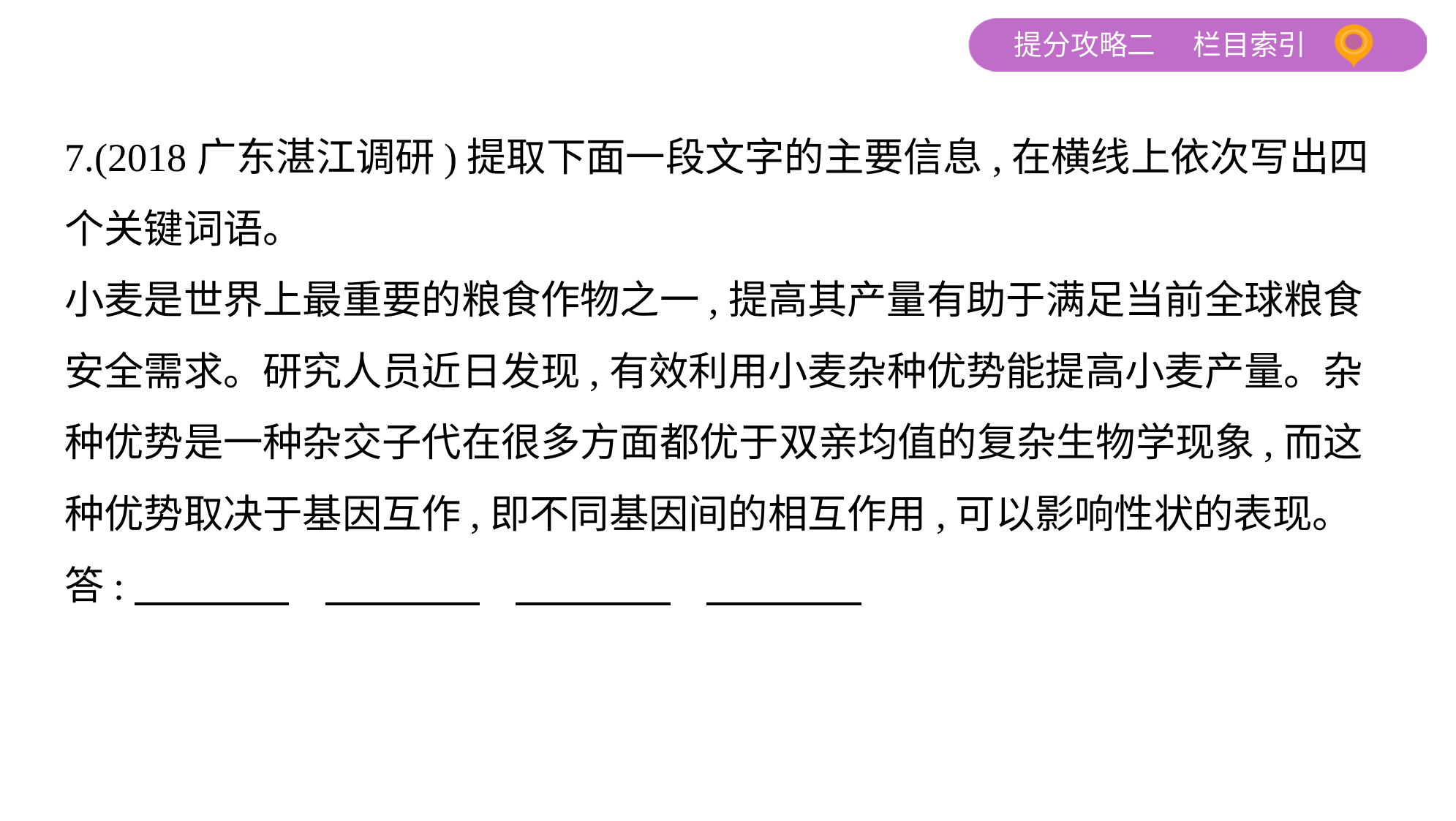

7.(2018广东湛江调研)提取下面一段文字的主要信息,在横线上依次写出四
个关键词语。
小麦是世界上最重要的粮食作物之一,提高其产量有助于满足当前全球粮食
安全需求。研究人员近日发现,有效利用小麦杂种优势能提高小麦产量。杂
种优势是一种杂交子代在很多方面都优于双亲均值的复杂生物学现象,而这
种优势取决于基因互作,即不同基因间的相互作用,可以影响性状的表现。
答: